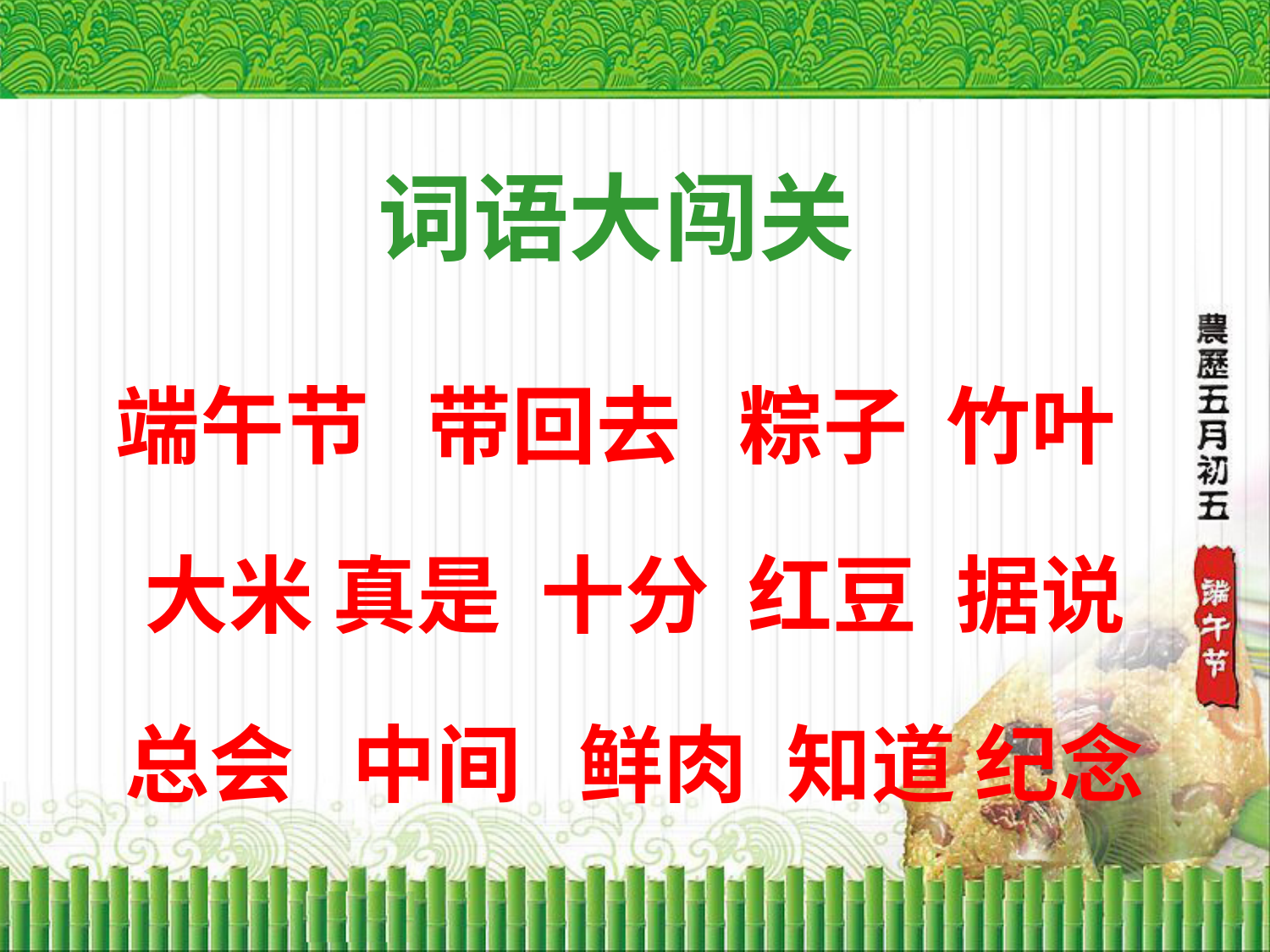

# 词语大闯关
端午节   带回去   粽子  竹叶
大米 真是  十分  红豆  据说
总会   中间   鲜肉  知道 纪念